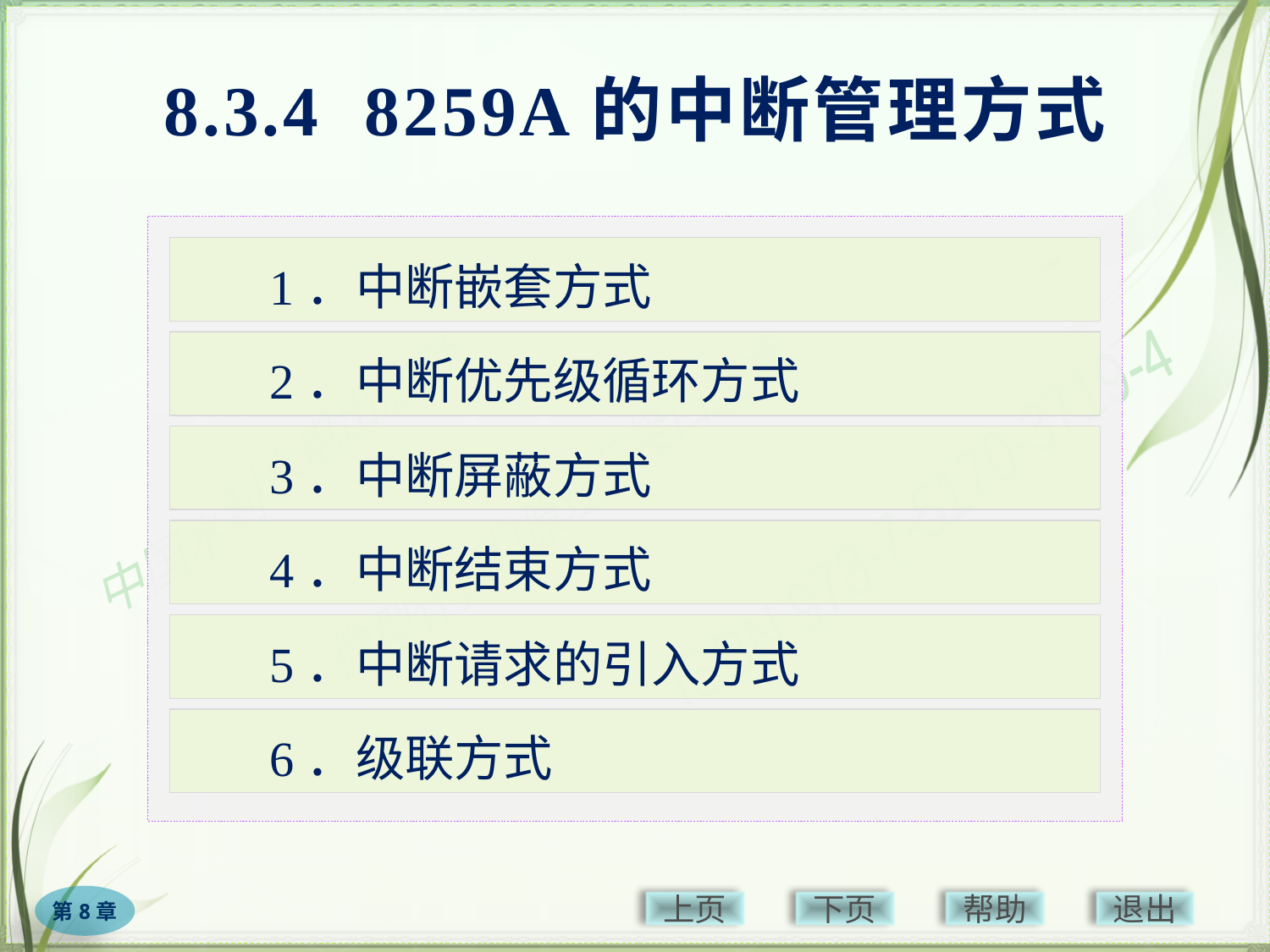

# 8.3.4  8259A的中断管理方式

1．中断嵌套方式
2．中断优先级循环方式
3．中断屏蔽方式
4．中断结束方式
5．中断请求的引入方式
6．级联方式